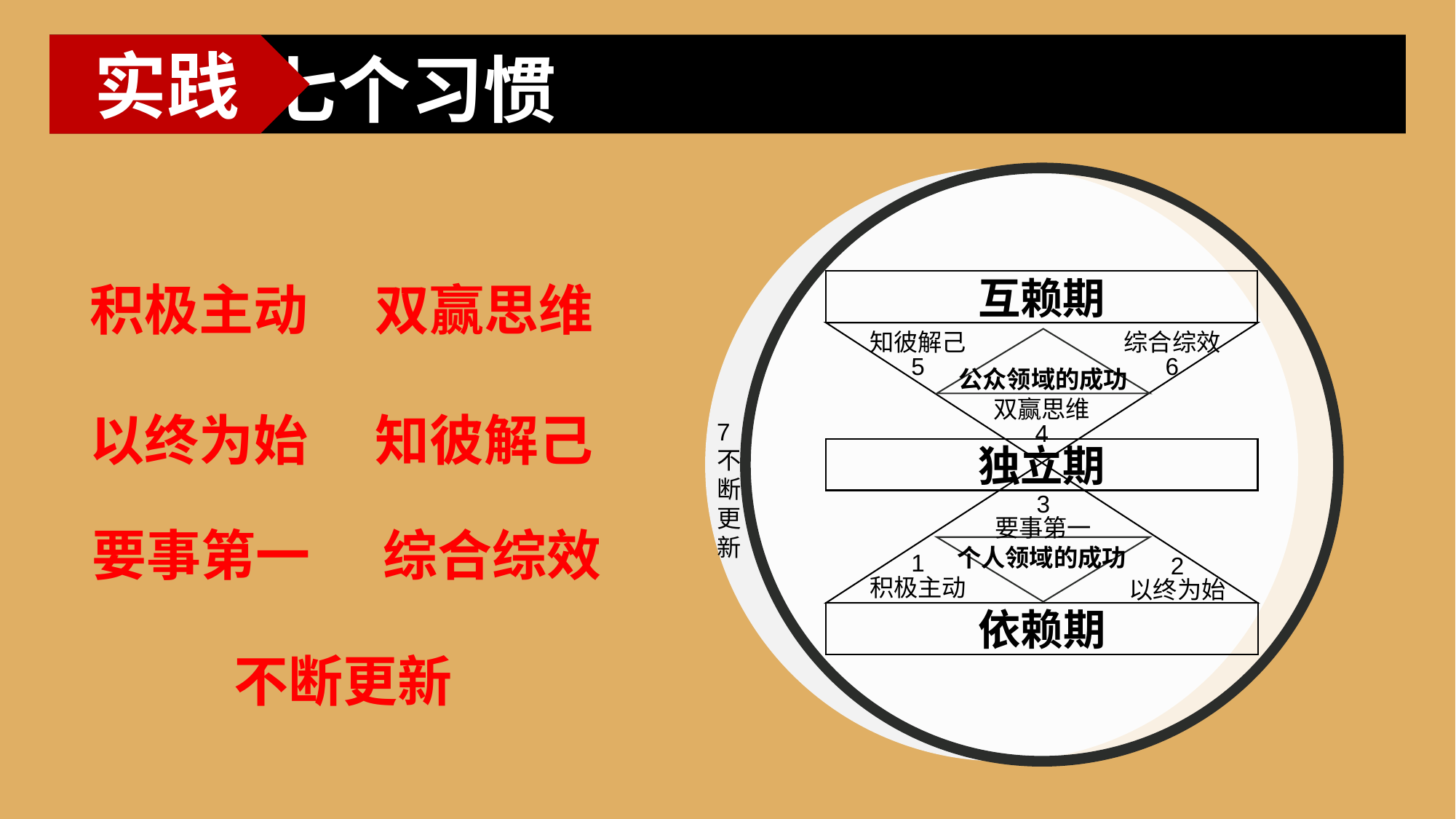

七个习惯
实践

积极主动
双赢思维
互赖期

知彼解己
5
综合综效
6

公众领域的成功
以终为始
知彼解己
双赢思维
4
7
不断更新
独立期
3
要事第一
要事第一
综合综效
个人领域的成功

1
积极主动
2
以终为始
依赖期
不断更新